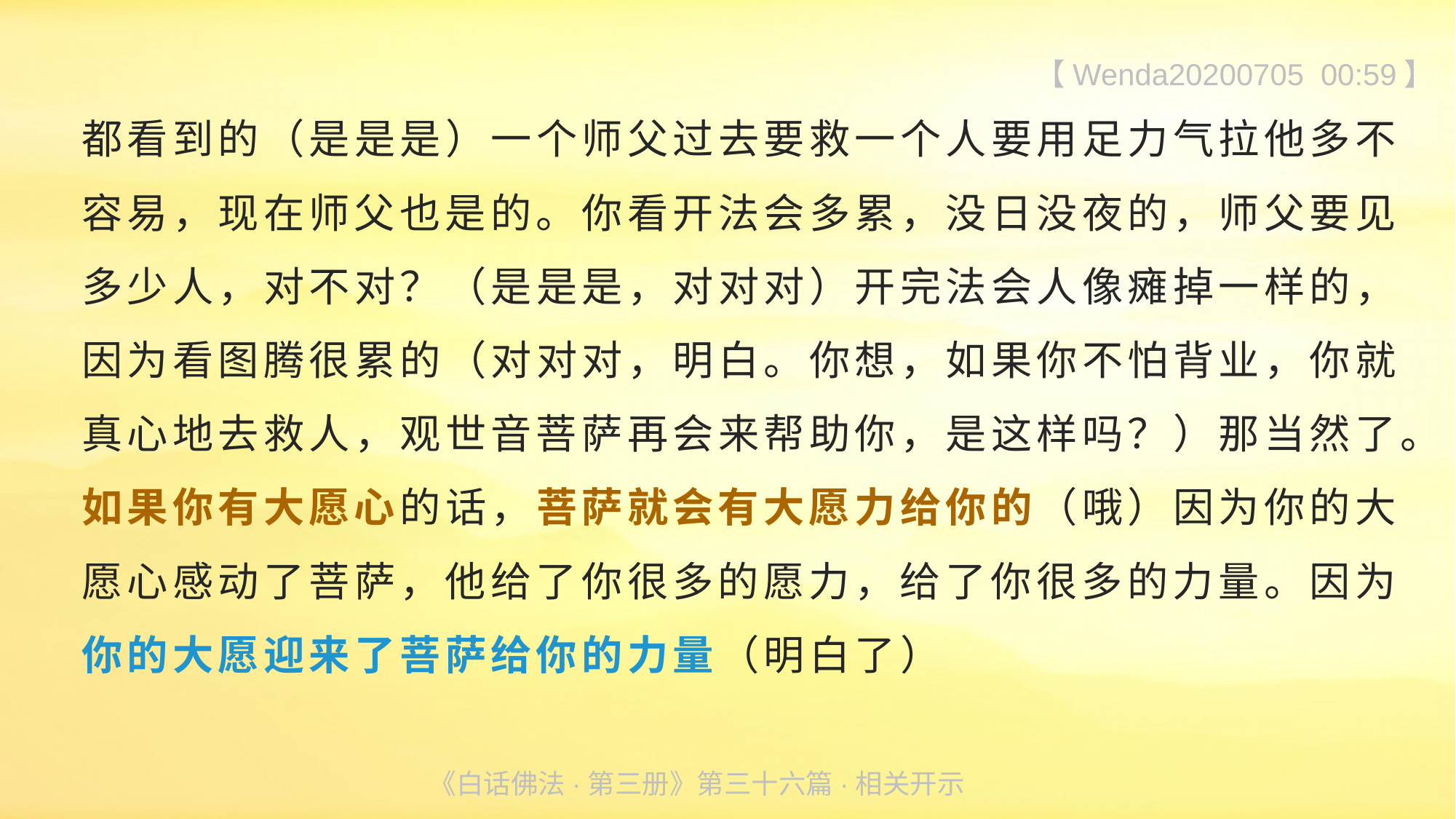

【Wenda20200705  00:59】
都看到的（是是是）一个师父过去要救一个人要用足力气拉他多不容易，现在师父也是的。你看开法会多累，没日没夜的，师父要见多少人，对不对？（是是是，对对对）开完法会人像瘫掉一样的，因为看图腾很累的（对对对，明白。你想，如果你不怕背业，你就真心地去救人，观世音菩萨再会来帮助你，是这样吗？）那当然了。如果你有大愿心的话，菩萨就会有大愿力给你的（哦）因为你的大愿心感动了菩萨，他给了你很多的愿力，给了你很多的力量。因为你的大愿迎来了菩萨给你的力量（明白了）
《白话佛法·第三册》第三十六篇·相关开示